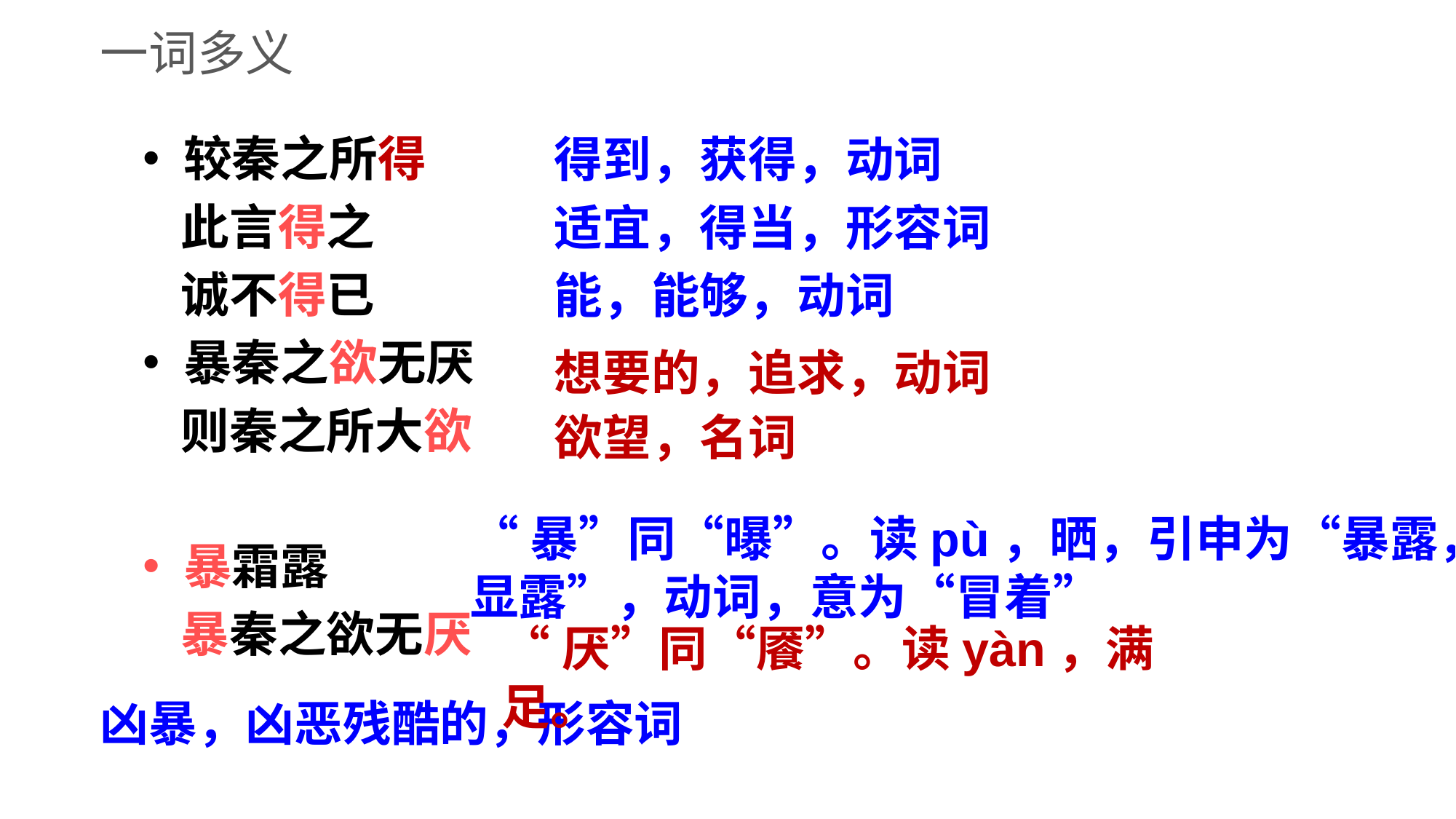

一词多义
较秦之所得
此言得之
诚不得已
暴秦之欲无厌
则秦之所大欲

暴霜露
暴秦之欲无厌

得到，获得，动词
适宜，得当，形容词
能，能够，动词
想要的，追求，动词
欲望，名词
“暴”同“曝”。读pù，晒，引申为“暴露，显露”，动词，意为“冒着”
“厌”同“餍”。读yàn，满足。
凶暴，凶恶残酷的，形容词